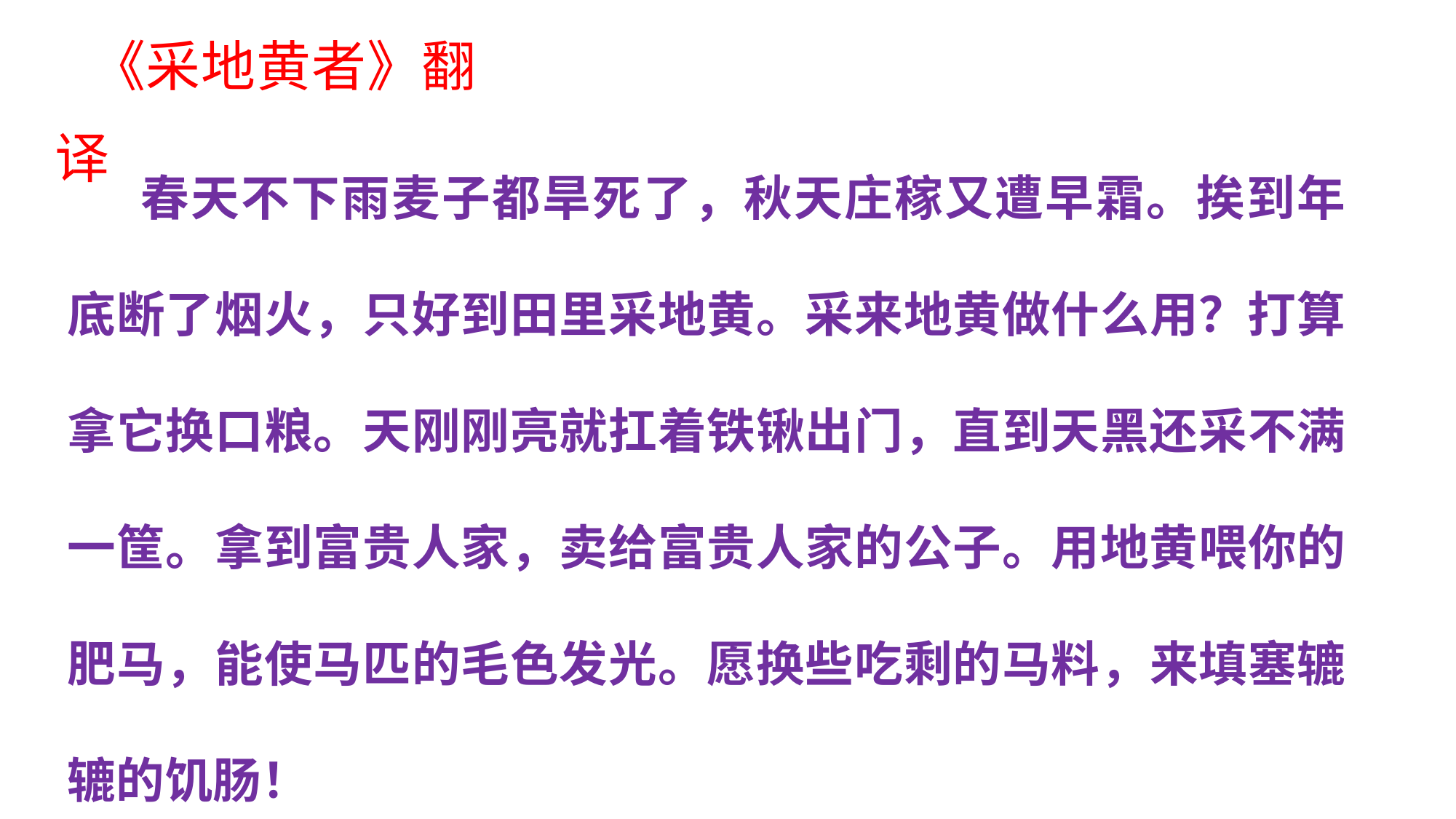

《采地黄者》翻译
春天不下雨麦子都旱死了，秋天庄稼又遭早霜。挨到年底断了烟火，只好到田里采地黄。采来地黄做什么用？打算拿它换口粮。天刚刚亮就扛着铁锹出门，直到天黑还采不满一筐。拿到富贵人家，卖给富贵人家的公子。用地黄喂你的肥马，能使马匹的毛色发光。愿换些吃剩的马料，来填塞辘辘的饥肠！